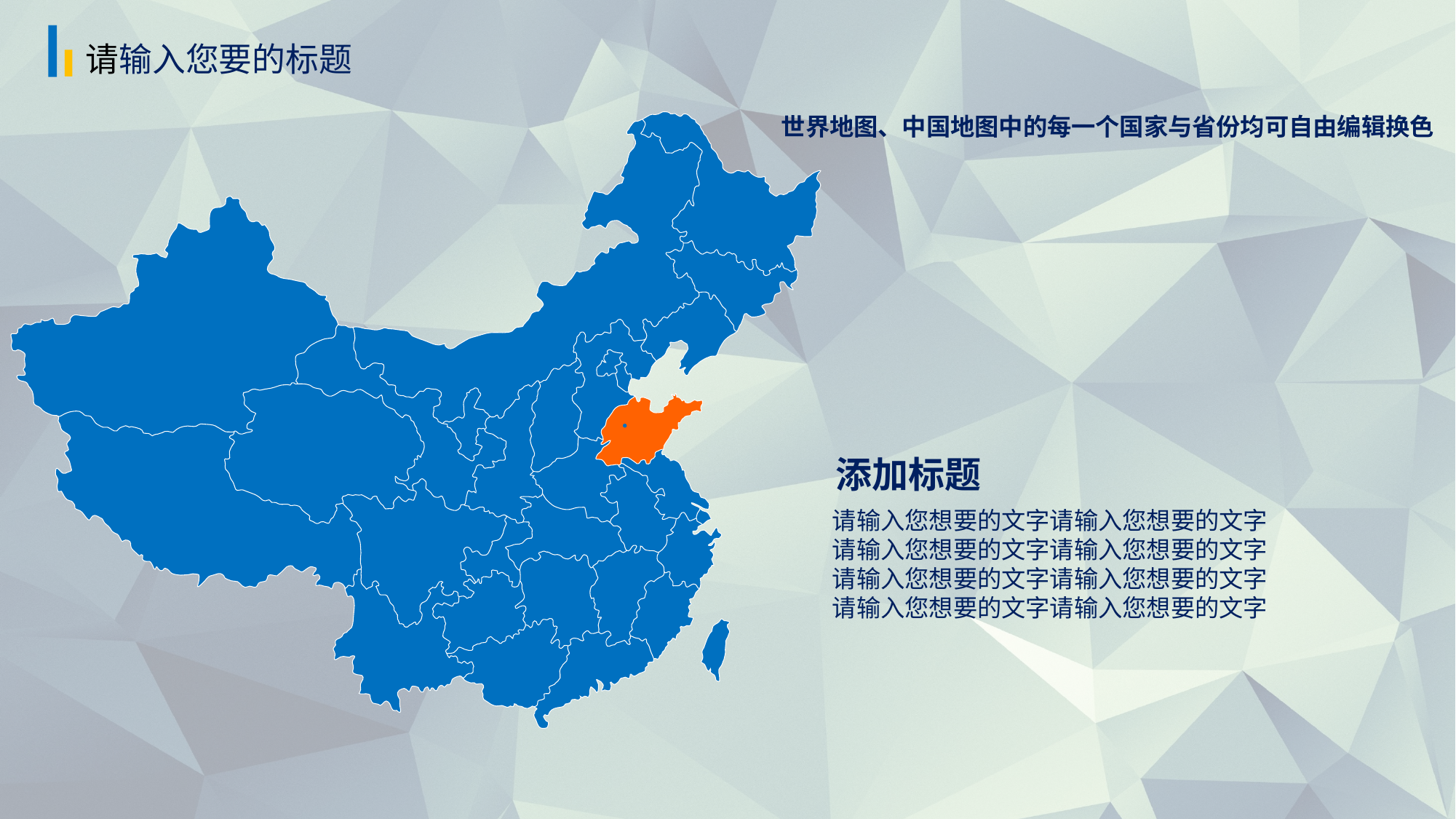

请输入您要的标题

世界地图、中国地图中的每一个国家与省份均可自由编辑换色

添加标题
请输入您想要的文字请输入您想要的文字
请输入您想要的文字请输入您想要的文字
请输入您想要的文字请输入您想要的文字
请输入您想要的文字请输入您想要的文字